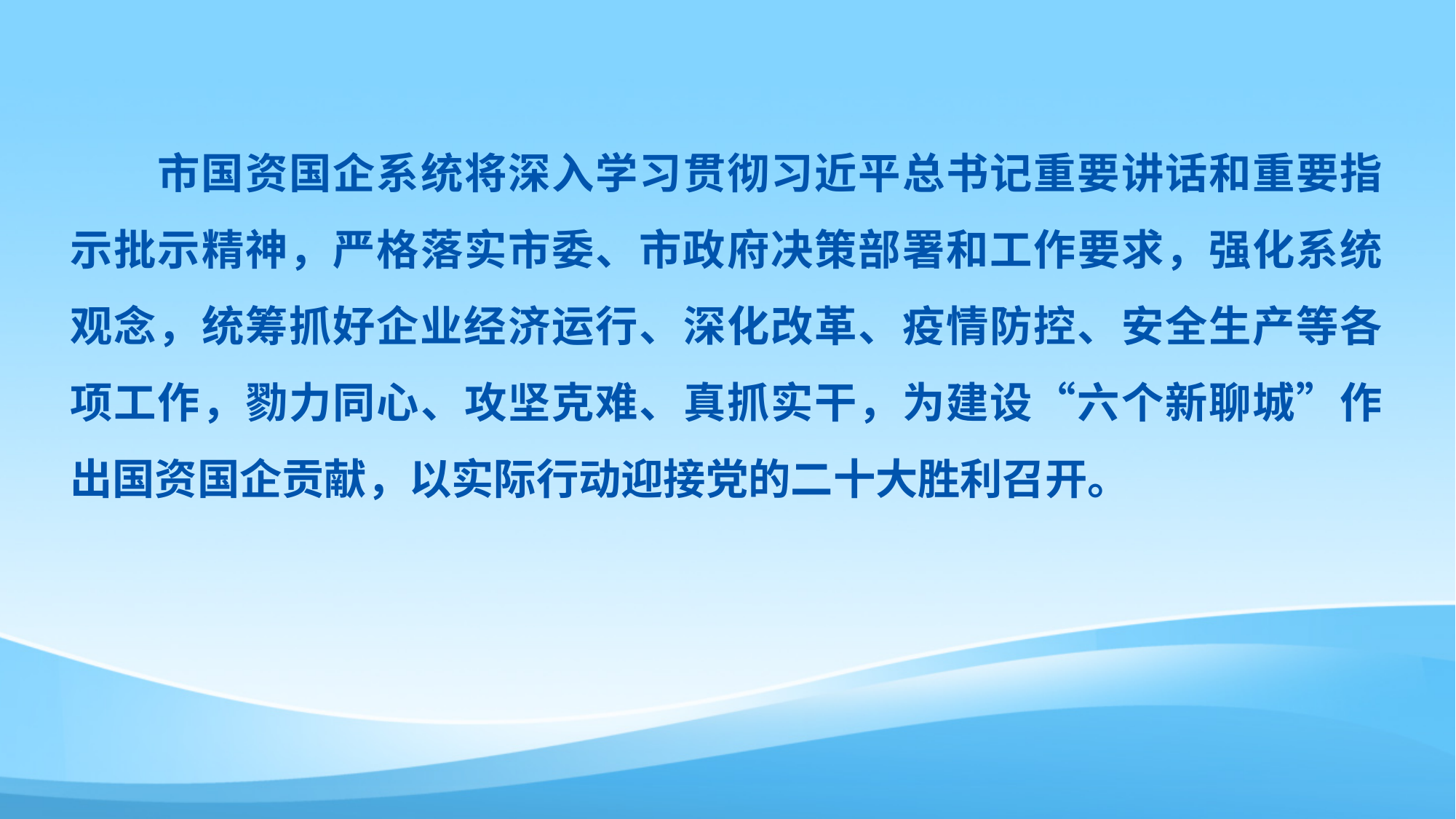

市国资国企系统将深入学习贯彻习近平总书记重要讲话和重要指示批示精神，严格落实市委、市政府决策部署和工作要求，强化系统观念，统筹抓好企业经济运行、深化改革、疫情防控、安全生产等各项工作，勠力同心、攻坚克难、真抓实干，为建设“六个新聊城”作出国资国企贡献，以实际行动迎接党的二十大胜利召开。